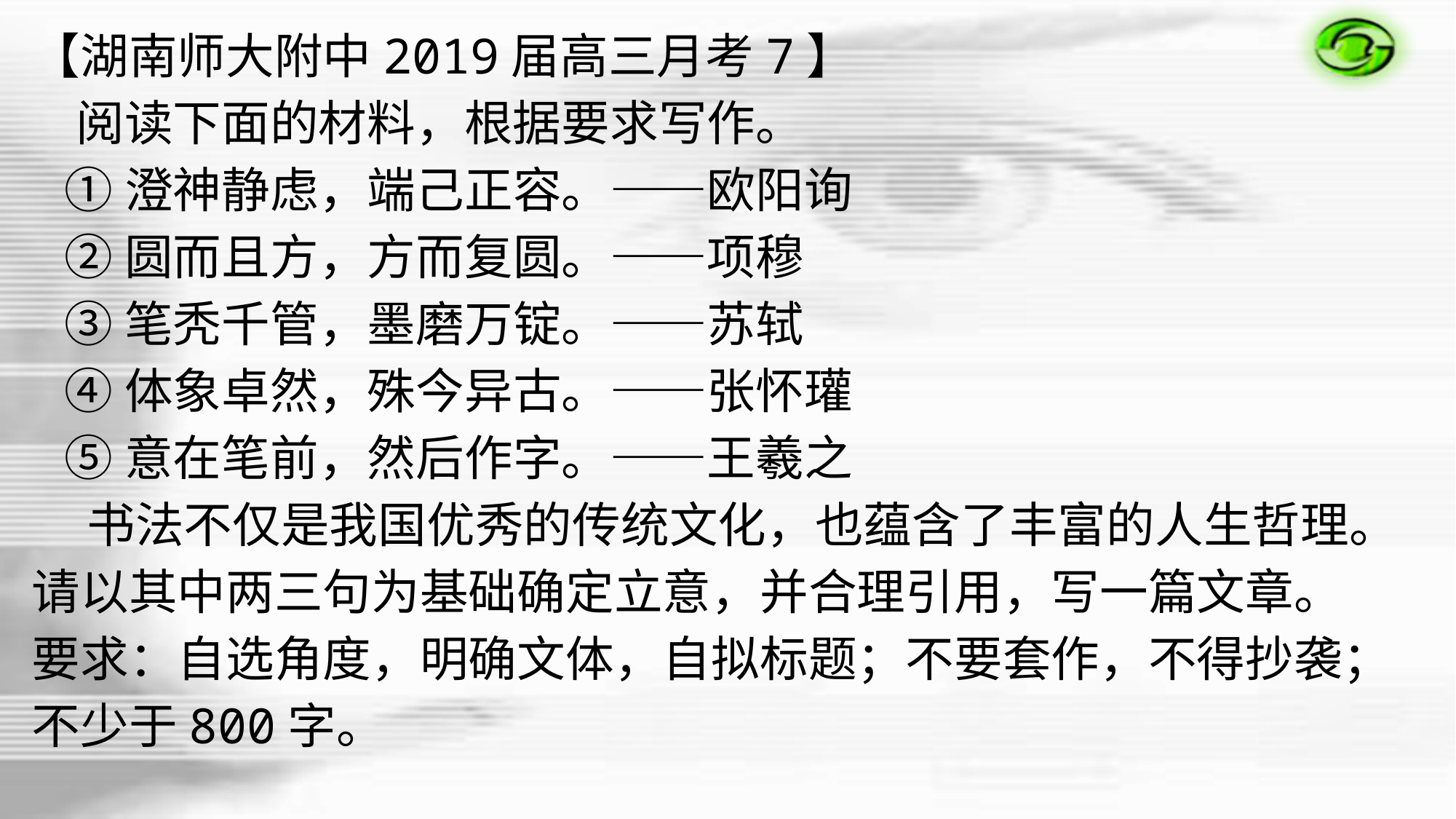

【湖南师大附中2019届高三月考7】
   阅读下面的材料，根据要求写作。
   ①澄神静虑，端己正容。——欧阳询
   ②圆而且方，方而复圆。——项穆
   ③笔秃千管，墨磨万锭。——苏轼
   ④体象卓然，殊今异古。——张怀瓘
   ⑤意在笔前，然后作字。——王羲之
    书法不仅是我国优秀的传统文化，也蕴含了丰富的人生哲理。请以其中两三句为基础确定立意，并合理引用，写一篇文章。
要求：自选角度，明确文体，自拟标题；不要套作，不得抄袭；不少于800字。